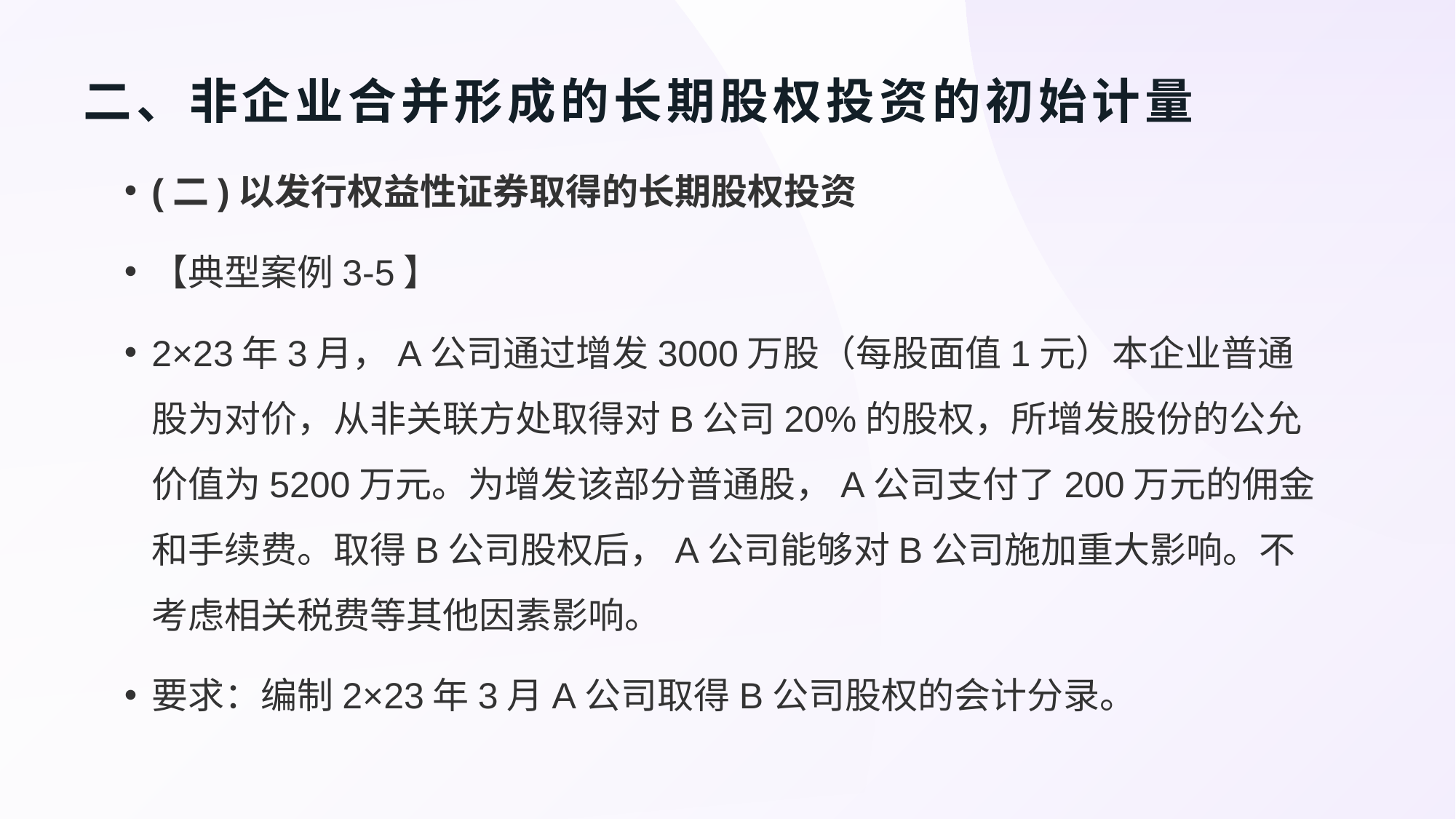

# 二、非企业合并形成的长期股权投资的初始计量
(二)以发行权益性证券取得的长期股权投资
【典型案例3-5】
2×23年3月，A公司通过增发3000万股（每股面值1元）本企业普通股为对价，从非关联方处取得对B公司20%的股权，所增发股份的公允价值为5200万元。为增发该部分普通股，A公司支付了200万元的佣金和手续费。取得B公司股权后，A公司能够对B公司施加重大影响。不考虑相关税费等其他因素影响。
要求：编制2×23年3月A公司取得B公司股权的会计分录。